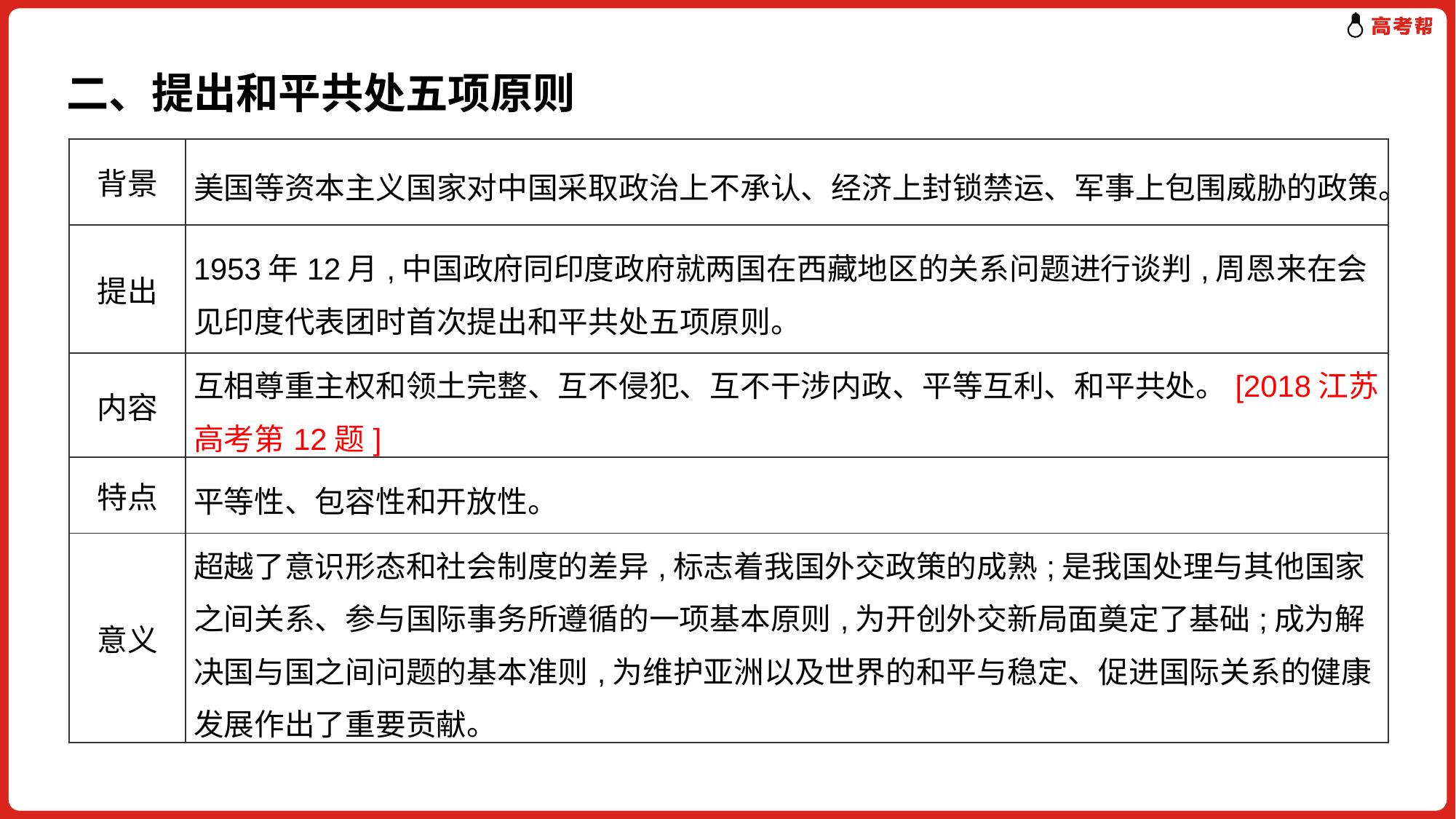

二、提出和平共处五项原则
| 背景 | 美国等资本主义国家对中国采取政治上不承认、经济上封锁禁运、军事上包围威胁的政策。 |
| --- | --- |
| 提出 | 1953年12月,中国政府同印度政府就两国在西藏地区的关系问题进行谈判,周恩来在会见印度代表团时首次提出和平共处五项原则。 |
| 内容 | 互相尊重主权和领土完整、互不侵犯、互不干涉内政、平等互利、和平共处。[2018江苏高考第12题] |
| 特点 | 平等性、包容性和开放性。 |
| 意义 | 超越了意识形态和社会制度的差异,标志着我国外交政策的成熟;是我国处理与其他国家之间关系、参与国际事务所遵循的一项基本原则,为开创外交新局面奠定了基础;成为解决国与国之间问题的基本准则,为维护亚洲以及世界的和平与稳定、促进国际关系的健康发展作出了重要贡献。 |